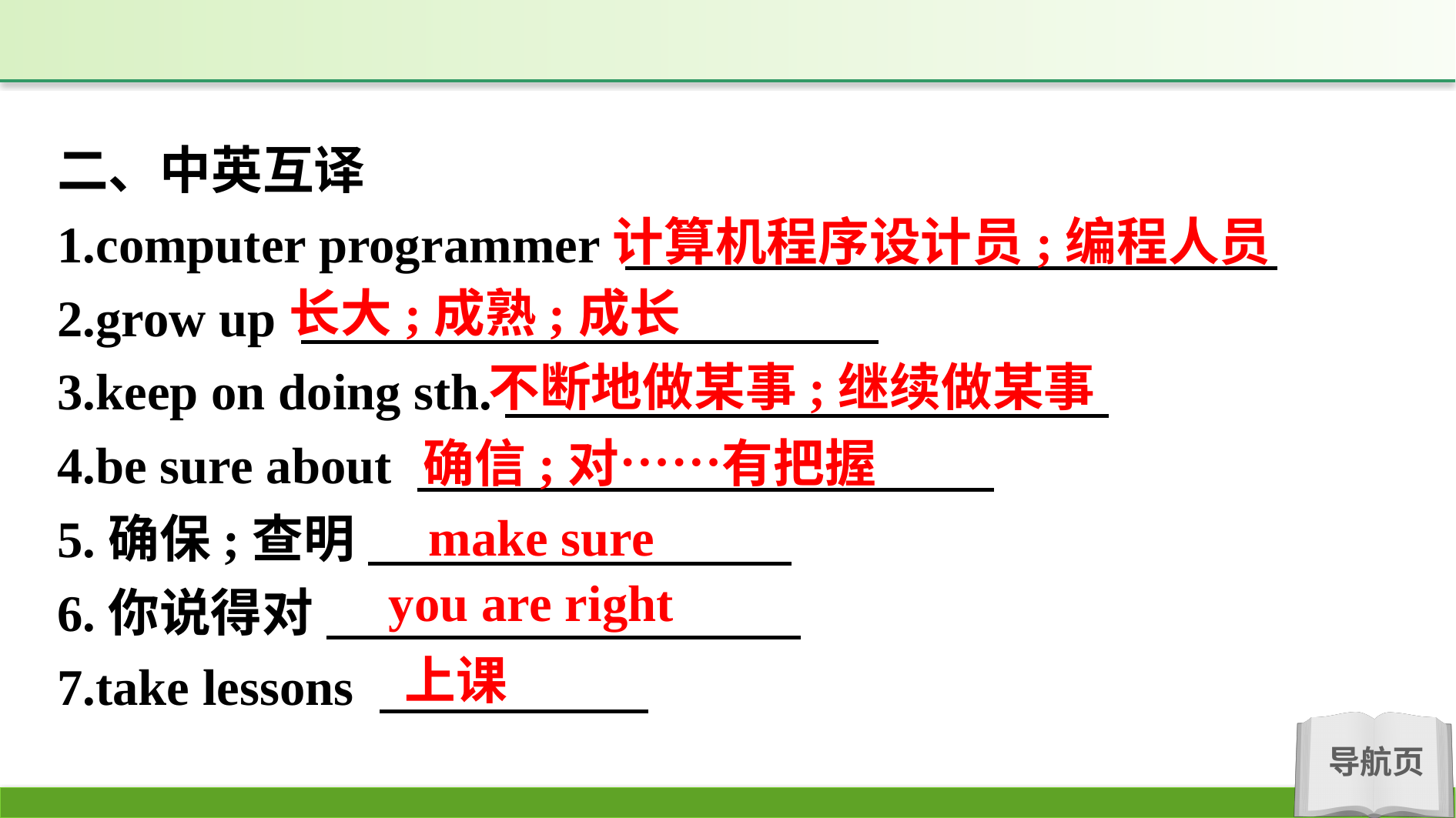

二、中英互译
1.computer programmer
2.grow up
3.keep on doing sth.
4.be sure about
5.确保;查明
6.你说得对
7.take lessons
计算机程序设计员;编程人员
长大;成熟;成长
不断地做某事;继续做某事
确信;对……有把握
make sure
you are right
上课